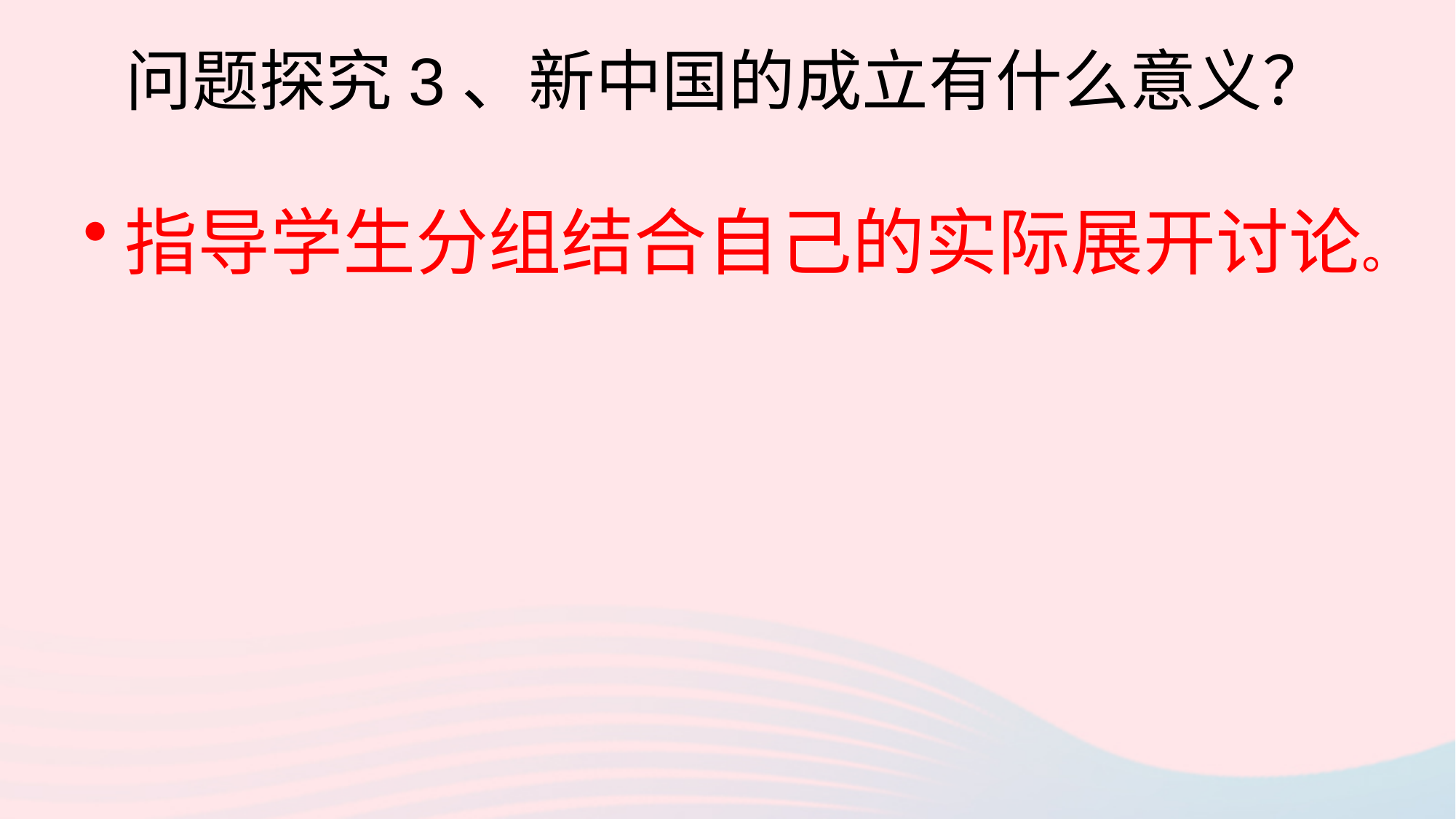

# 问题探究3、新中国的成立有什么意义？
指导学生分组结合自己的实际展开讨论。